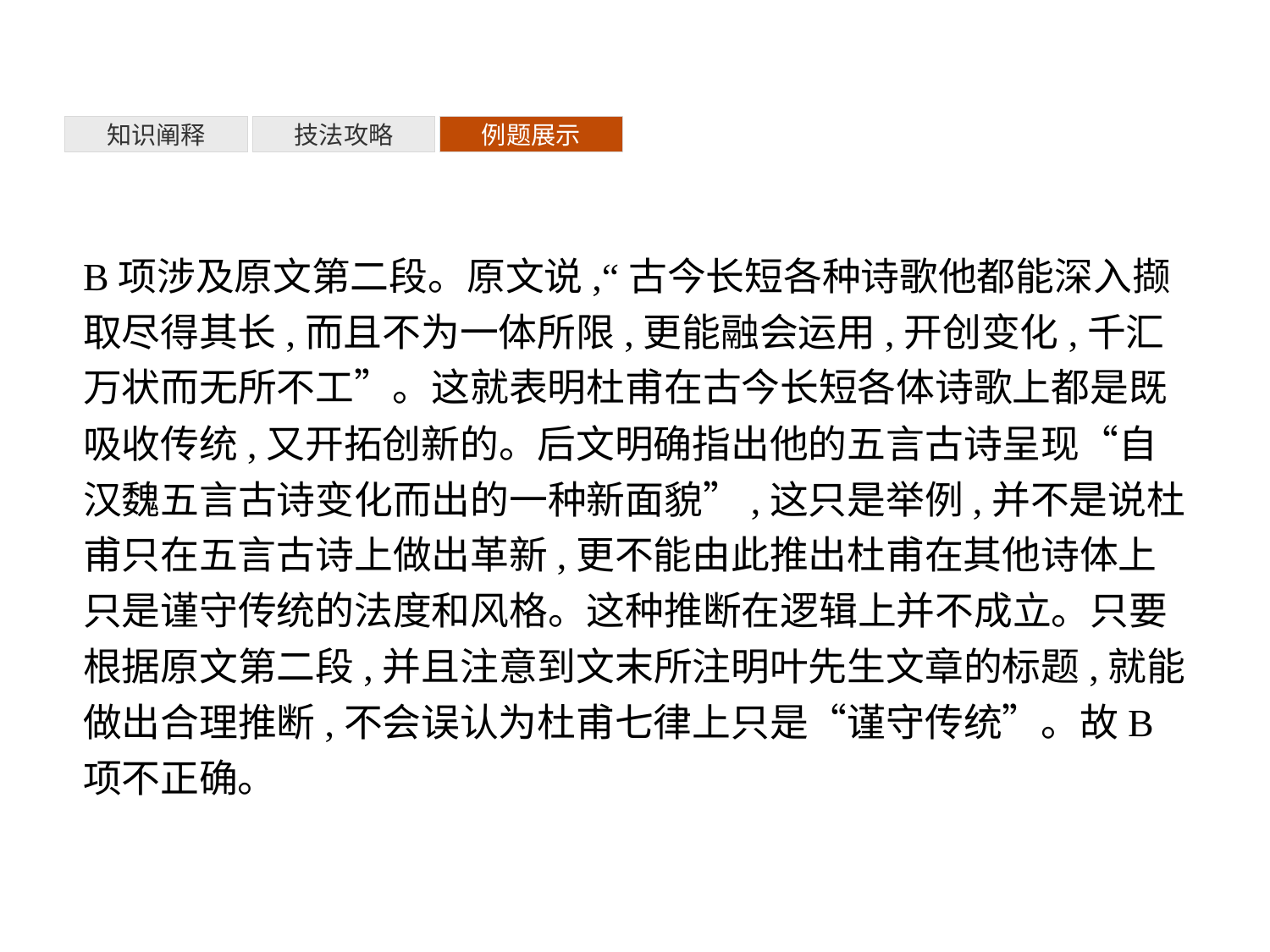

知识阐释
技法攻略
例题展示
B项涉及原文第二段。原文说,“古今长短各种诗歌他都能深入撷取尽得其长,而且不为一体所限,更能融会运用,开创变化,千汇万状而无所不工”。这就表明杜甫在古今长短各体诗歌上都是既吸收传统,又开拓创新的。后文明确指出他的五言古诗呈现“自汉魏五言古诗变化而出的一种新面貌”,这只是举例,并不是说杜甫只在五言古诗上做出革新,更不能由此推出杜甫在其他诗体上只是谨守传统的法度和风格。这种推断在逻辑上并不成立。只要根据原文第二段,并且注意到文末所注明叶先生文章的标题,就能做出合理推断,不会误认为杜甫七律上只是“谨守传统”。故B项不正确。